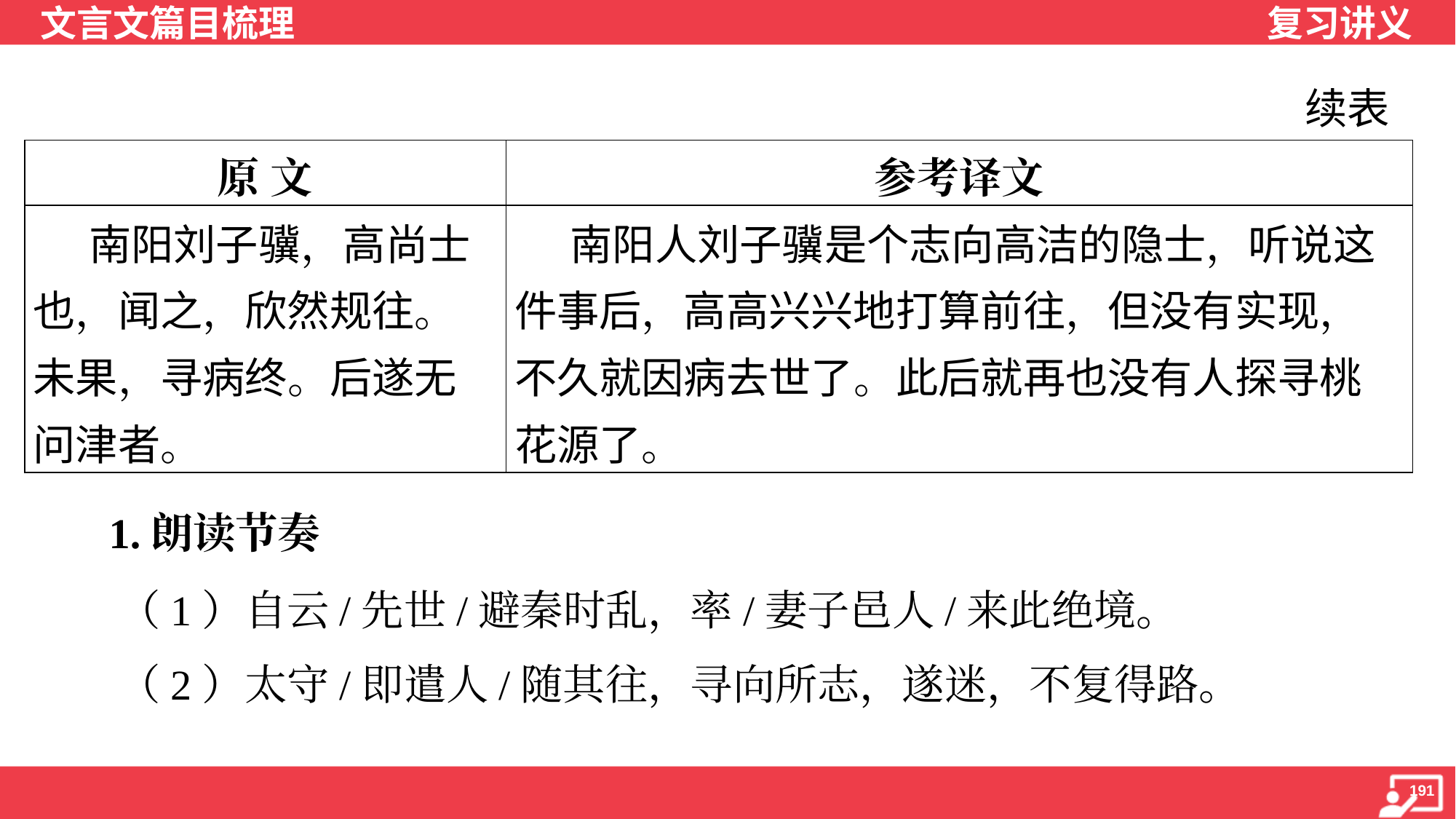

续表
| 原 文 | 参考译文 |
| --- | --- |
| 南阳刘子骥，高尚士也，闻之，欣然规往。未果，寻病终。后遂无问津者。 | 南阳人刘子骥是个志向高洁的隐士，听说这件事后，高高兴兴地打算前往，但没有实现，不久就因病去世了。此后就再也没有人探寻桃花源了。 |
    1.朗读节奏
    （1）自云/先世/避秦时乱，率/妻子邑人/来此绝境。
    （2）太守/即遣人/随其往，寻向所志，遂迷，不复得路。